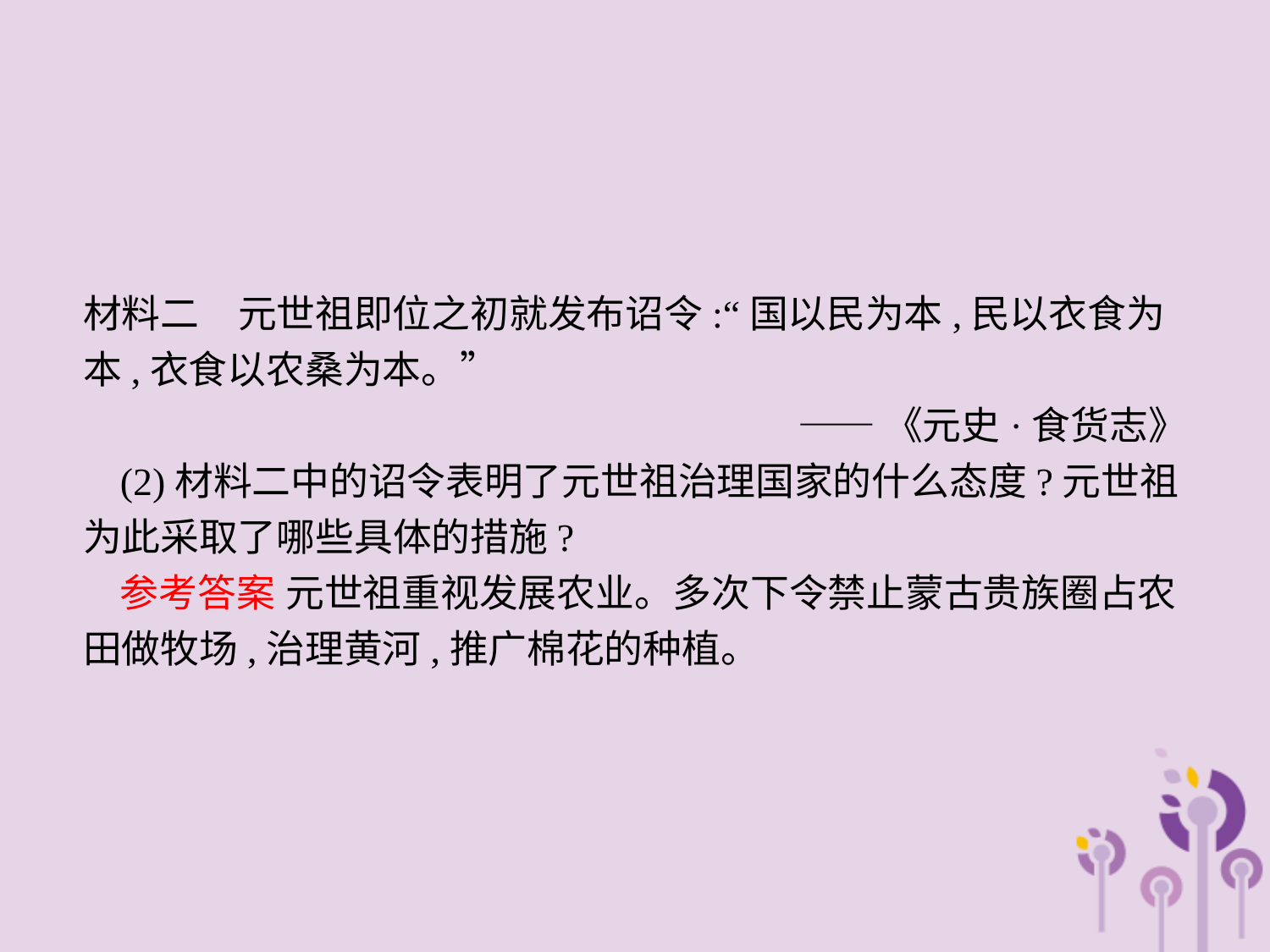

材料二　元世祖即位之初就发布诏令:“国以民为本,民以衣食为本,衣食以农桑为本。”
——《元史·食货志》
(2)材料二中的诏令表明了元世祖治理国家的什么态度?元世祖为此采取了哪些具体的措施?
参考答案 元世祖重视发展农业。多次下令禁止蒙古贵族圈占农田做牧场,治理黄河,推广棉花的种植。